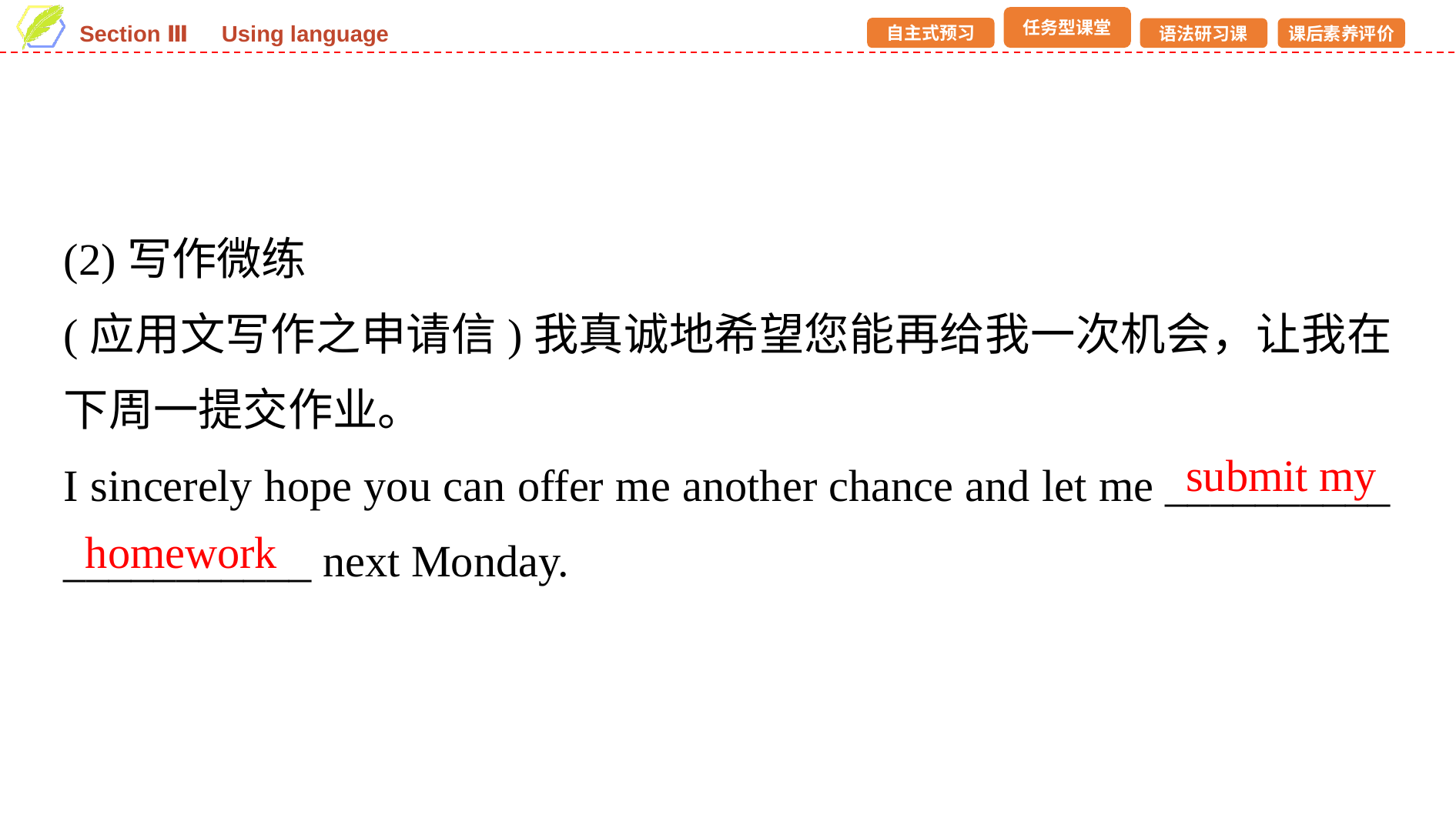

(2)写作微练
(应用文写作之申请信)我真诚地希望您能再给我一次机会，让我在下周一提交作业。
I sincerely hope you can offer me another chance and let me __________ ___________ next Monday.
submit my
homework